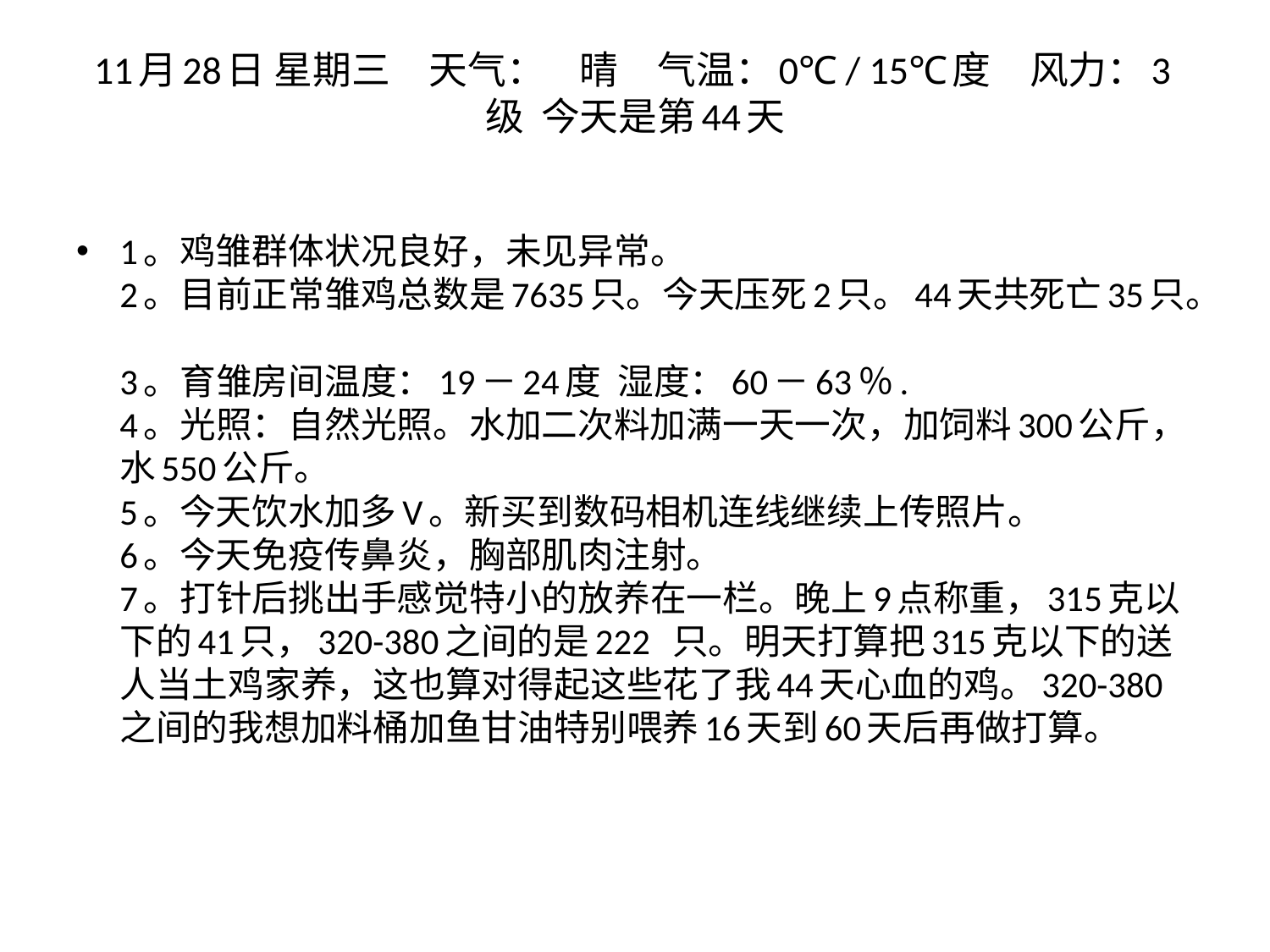

# 11月28日 星期三　天气：    晴　气温：0℃ / 15℃度　风力：3级  今天是第44天
1。鸡雏群体状况良好，未见异常。
2。目前正常雏鸡总数是7635只。今天压死2只。44天共死亡35只。
3。育雏房间温度：19－24度  湿度：60－63％.
4。光照：自然光照。水加二次料加满一天一次，加饲料300公斤，水550公斤。
5。今天饮水加多V。新买到数码相机连线继续上传照片。
6。今天免疫传鼻炎，胸部肌肉注射。
7。打针后挑出手感觉特小的放养在一栏。晚上9点称重，315克以下的41只，320-380之间的是222  只。明天打算把315克以下的送人当土鸡家养，这也算对得起这些花了我44天心血的鸡。320-380之间的我想加料桶加鱼甘油特别喂养16天到60天后再做打算。